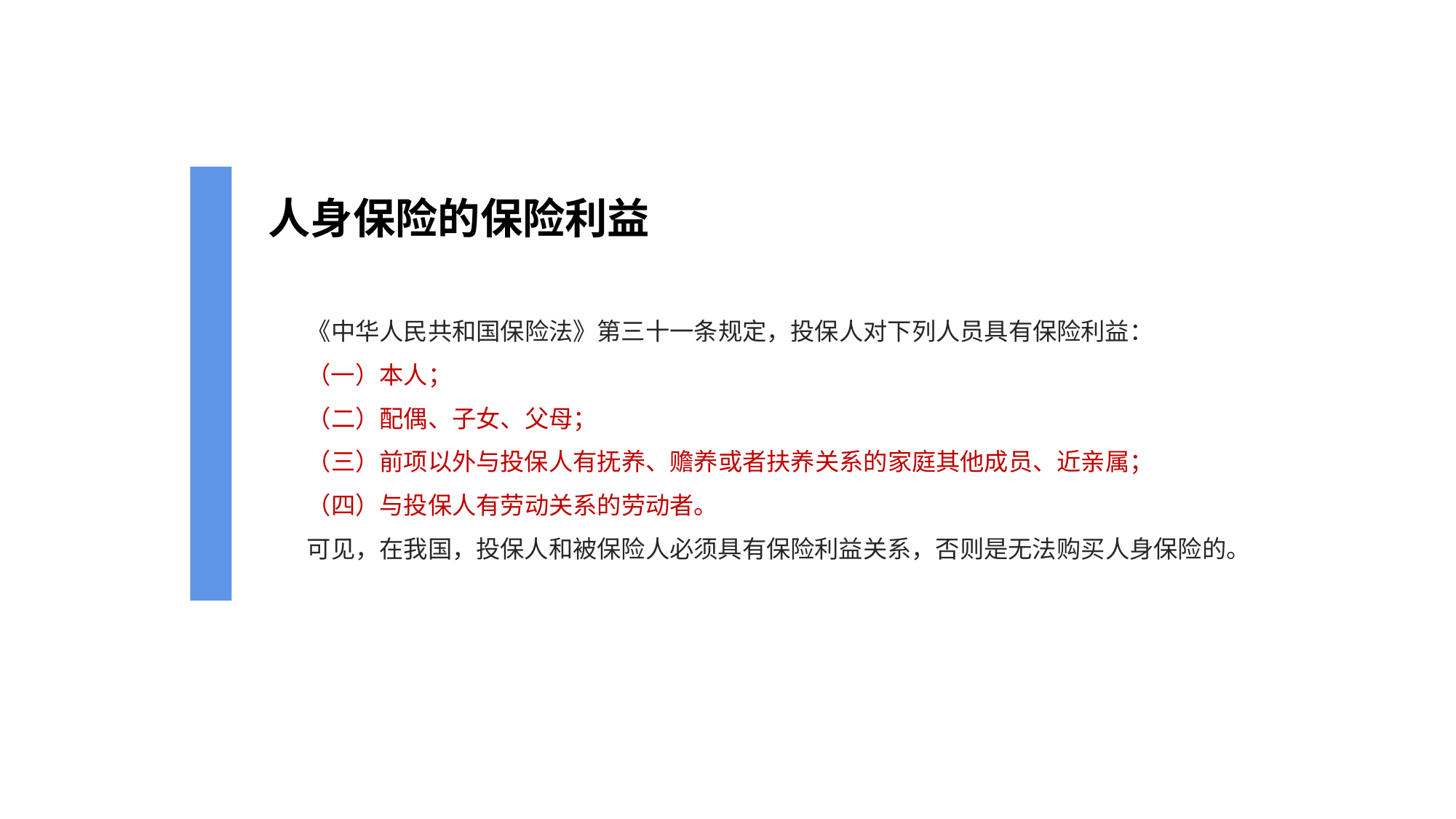

人身保险的保险利益
　　《中华人民共和国保险法》第三十一条规定，投保人对下列人员具有保险利益：
　　（一）本人；
　　（二）配偶、子女、父母；
　　（三）前项以外与投保人有抚养、赡养或者扶养关系的家庭其他成员、近亲属；
　　（四）与投保人有劳动关系的劳动者。
　　可见，在我国，投保人和被保险人必须具有保险利益关系，否则是无法购买人身保险的。